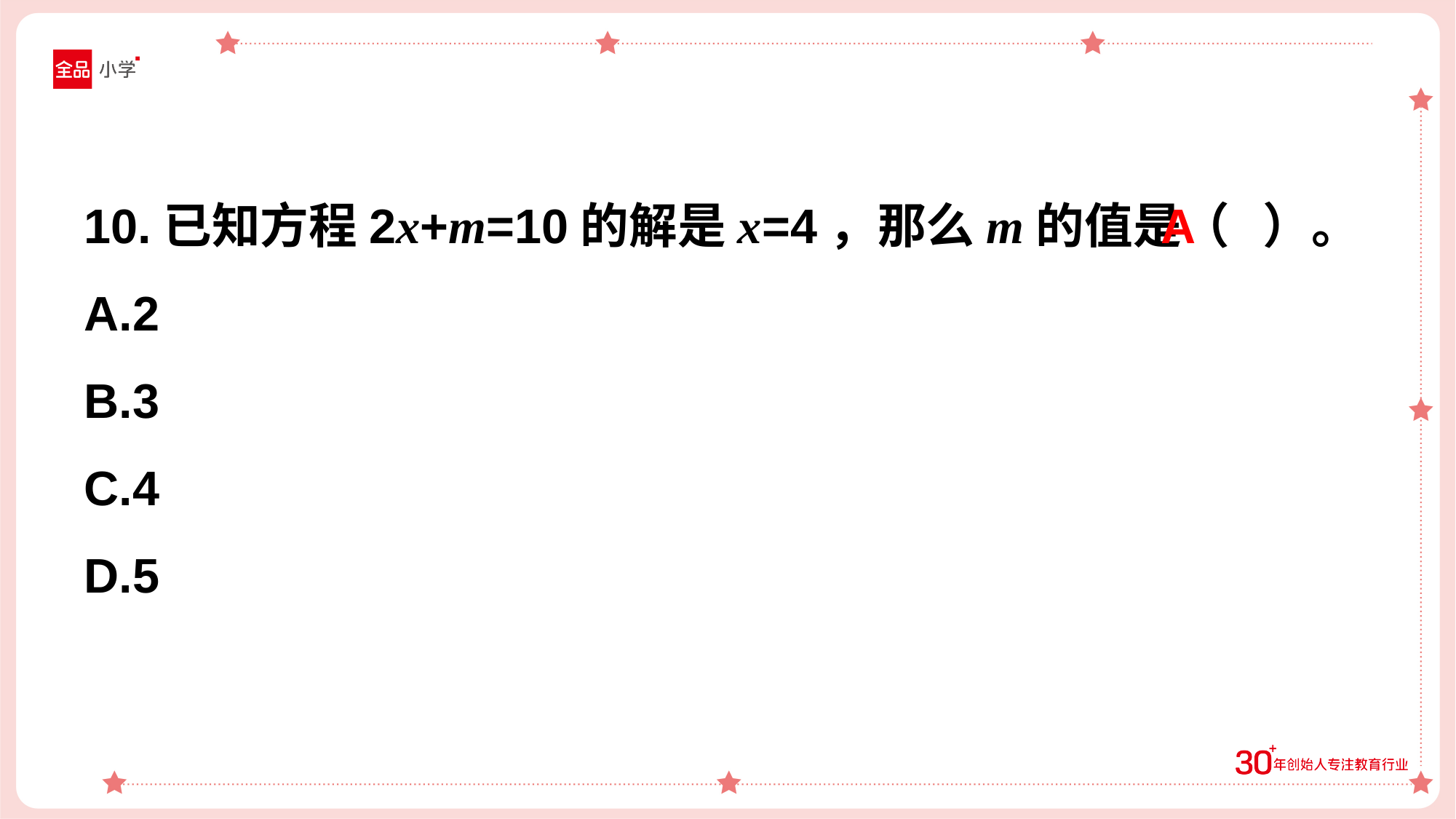

10.已知方程2x+m=10的解是x=4，那么m的值是（   ）。
A.2
B.3
C.4
D.5

A